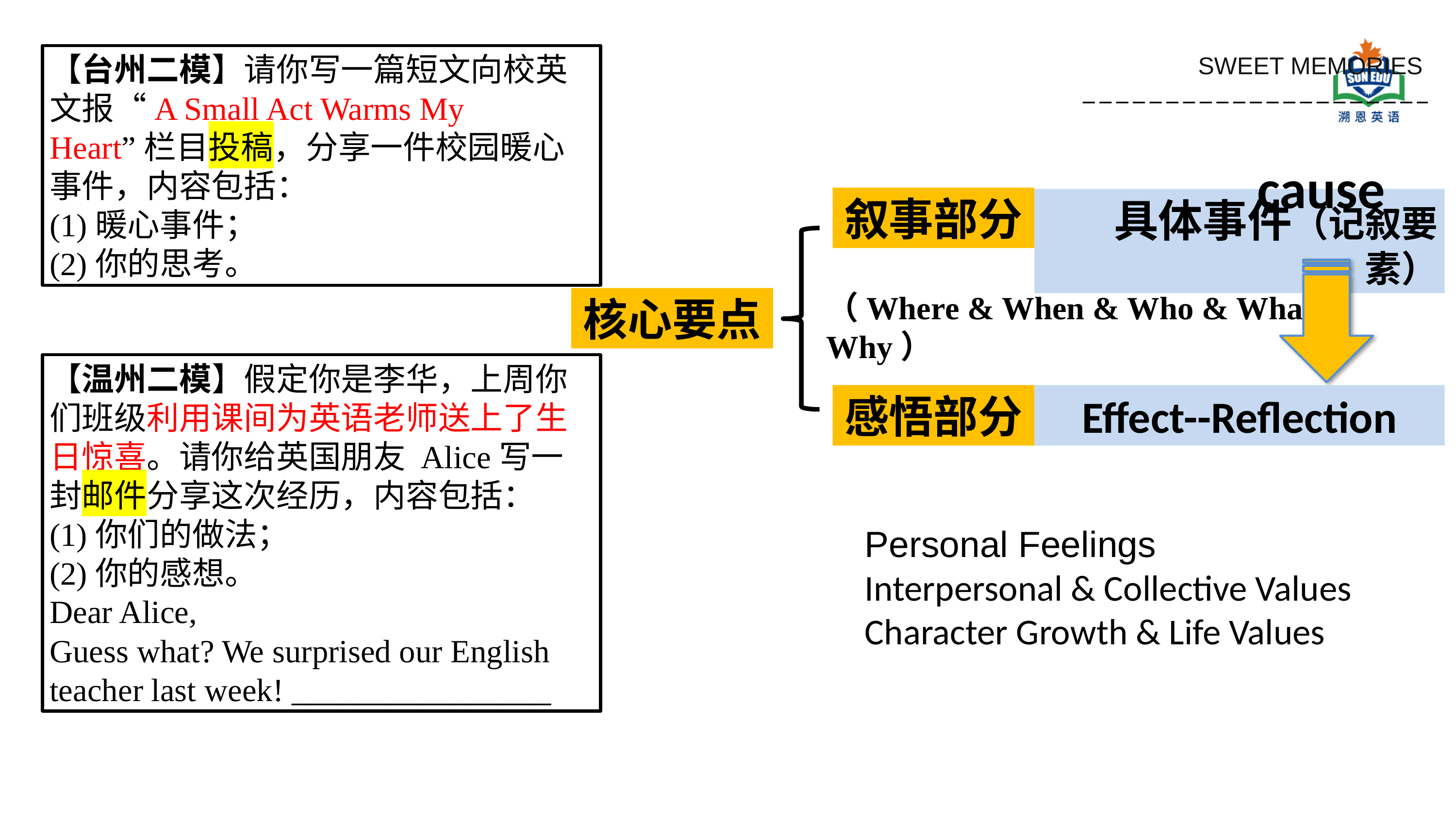

【台州二模】请你写一篇短文向校英文报“A Small Act Warms My Heart”栏目投稿，分享一件校园暖心事件，内容包括：
(1)暖心事件；
(2)你的思考。
SWEET MEMORIES

cause
叙事部分
具体事件（记叙要素）

（Where & When & Who & What & Why）
核心要点
【温州二模】假定你是李华，上周你们班级利用课间为英语老师送上了生日惊喜。请你给英国朋友 Alice写一封邮件分享这次经历，内容包括：
(1)你们的做法；
(2)你的感想。
Dear Alice,
Guess what? We surprised our English teacher last week! ________________
感悟部分
Effect--Reflection

Personal Feelings
Interpersonal & Collective Values
Character Growth & Life Values